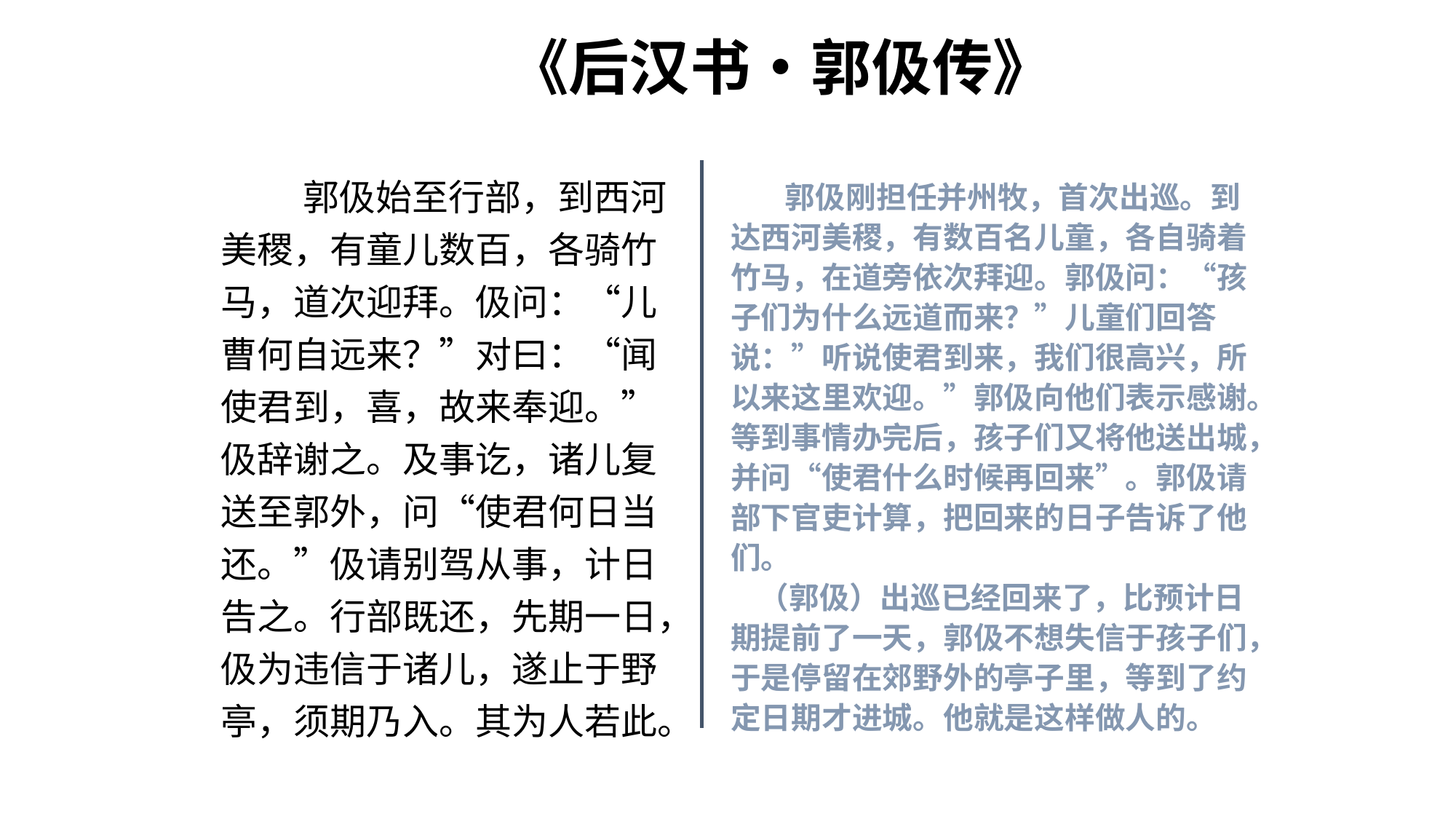

《后汉书•郭伋传》
         郭伋始至行部，到西河美稷，有童儿数百，各骑竹马，道次迎拜。伋问：“儿曹何自远来？”对曰：“闻使君到，喜，故来奉迎。”伋辞谢之。及事讫，诸儿复送至郭外，问“使君何日当还。”伋请别驾从事，计日告之。行部既还，先期一日，伋为违信于诸儿，遂止于野亭，须期乃入。其为人若此。
       郭伋刚担任并州牧，首次出巡。到达西河美稷，有数百名儿童，各自骑着竹马，在道旁依次拜迎。郭伋问：“孩子们为什么远道而来？”儿童们回答说：”听说使君到来，我们很高兴，所以来这里欢迎。”郭伋向他们表示感谢。等到事情办完后，孩子们又将他送出城，并问“使君什么时候再回来”。郭伋请部下官吏计算，把回来的日子告诉了他们。
   （郭伋）出巡已经回来了，比预计日期提前了一天，郭伋不想失信于孩子们，于是停留在郊野外的亭子里，等到了约定日期才进城。他就是这样做人的。